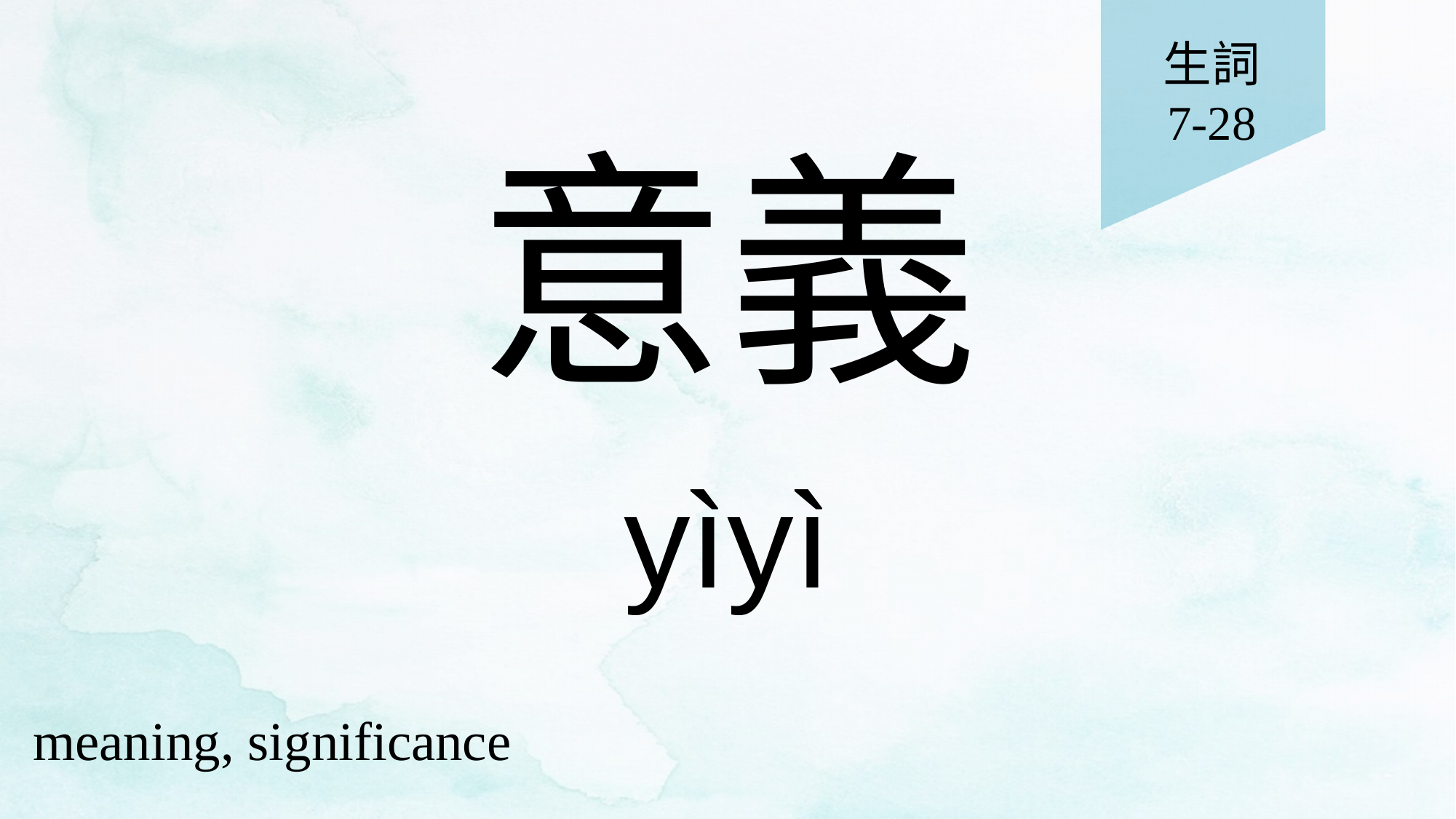

生詞
7-28
# 意義
yìyì
meaning, significance